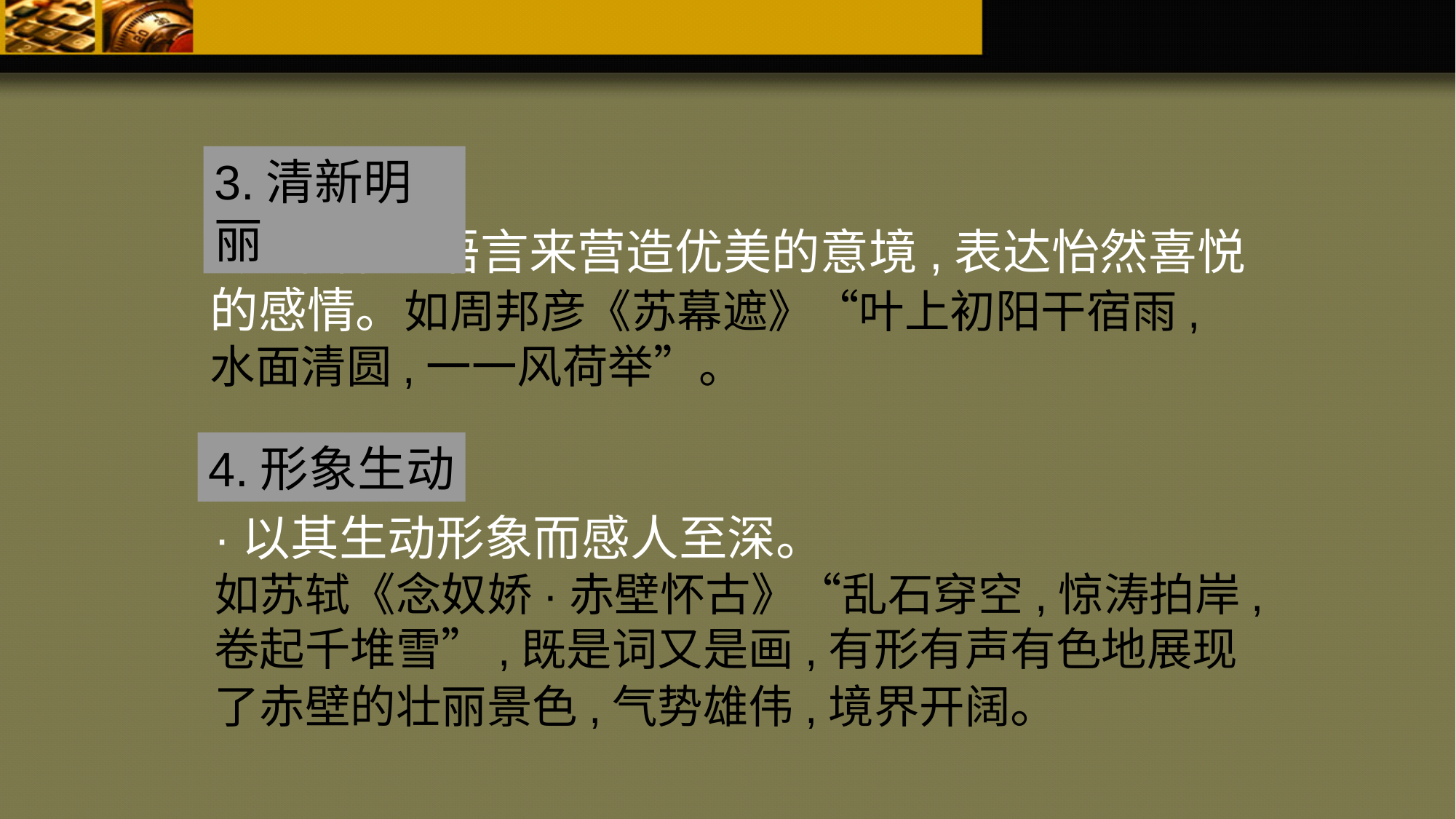

3.清新明丽
·用清丽的语言来营造优美的意境,表达怡然喜悦的感情。如周邦彦《苏幕遮》“叶上初阳干宿雨,水面清圆,一一风荷举”。
4.形象生动
·以其生动形象而感人至深。
如苏轼《念奴娇·赤壁怀古》“乱石穿空,惊涛拍岸,卷起千堆雪”,既是词又是画,有形有声有色地展现了赤壁的壮丽景色,气势雄伟,境界开阔。